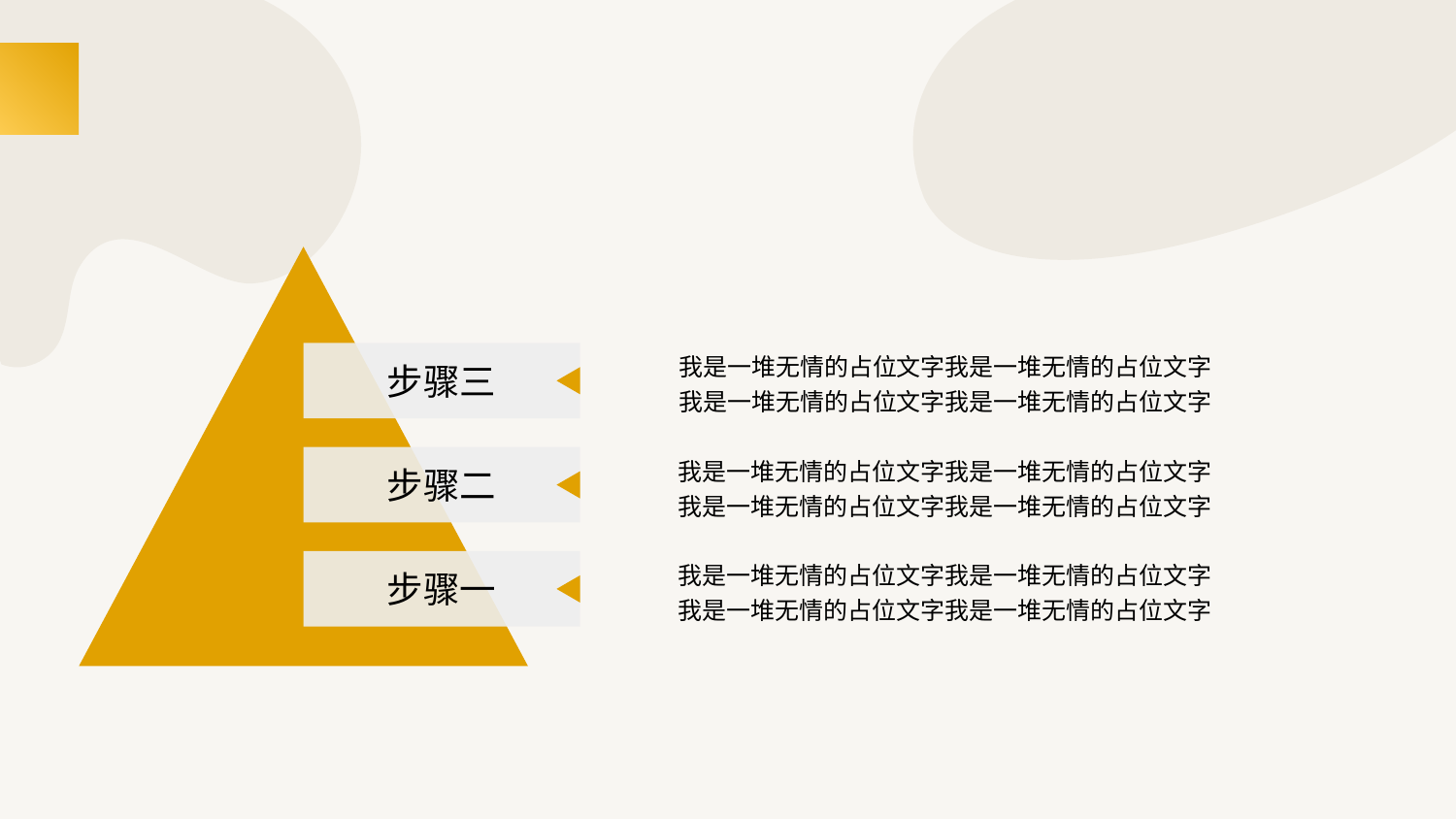

#

我是一堆无情的占位文字我是一堆无情的占位文字
我是一堆无情的占位文字我是一堆无情的占位文字
步骤三

我是一堆无情的占位文字我是一堆无情的占位文字
我是一堆无情的占位文字我是一堆无情的占位文字
步骤二

我是一堆无情的占位文字我是一堆无情的占位文字
我是一堆无情的占位文字我是一堆无情的占位文字
步骤一